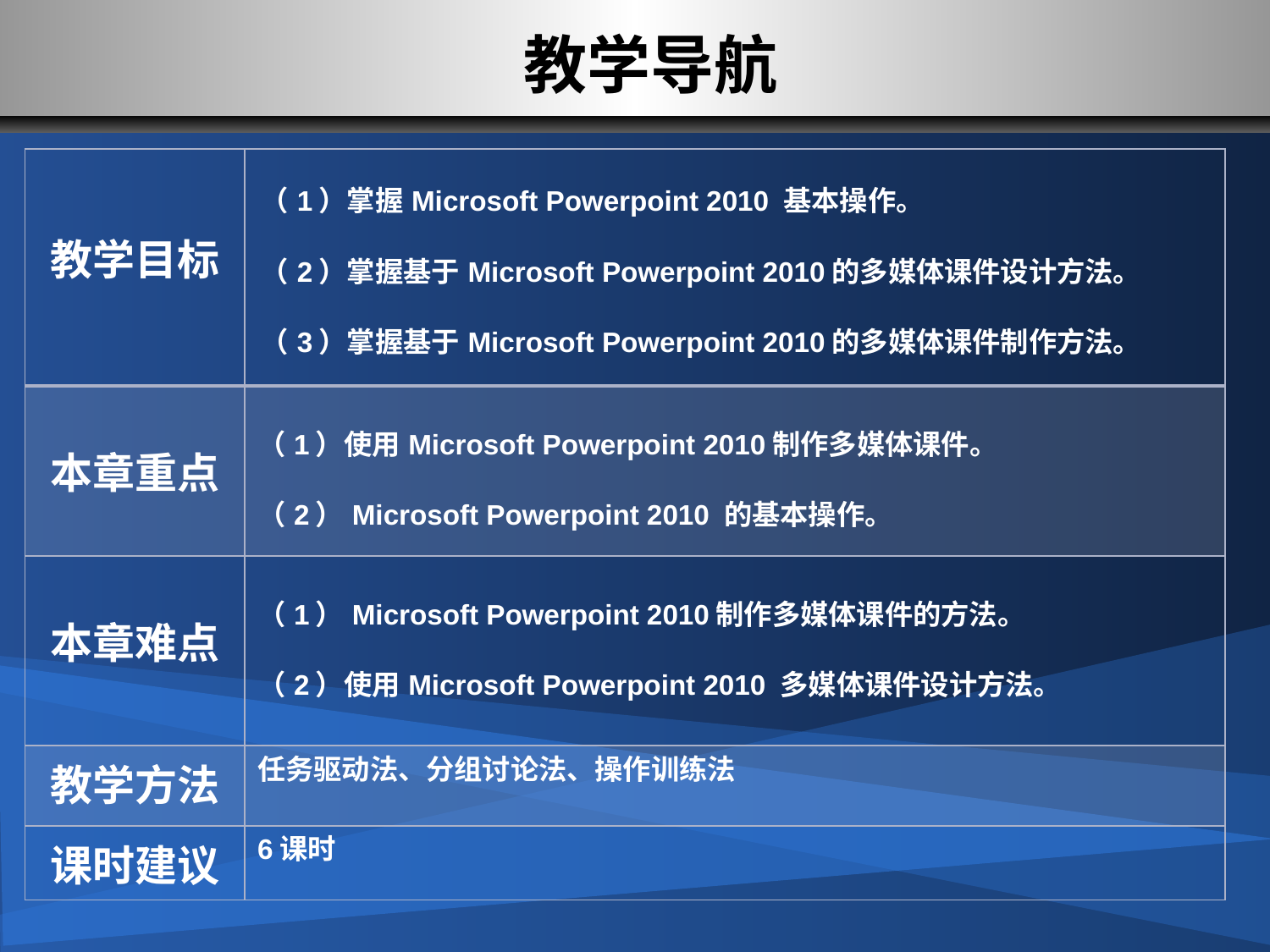

# 教学导航
| 教学目标 | （1）掌握Microsoft Powerpoint 2010 基本操作。 （2）掌握基于Microsoft Powerpoint 2010的多媒体课件设计方法。 （3）掌握基于Microsoft Powerpoint 2010的多媒体课件制作方法。 |
| --- | --- |
| 本章重点 | （1）使用Microsoft Powerpoint 2010制作多媒体课件。 （2）Microsoft Powerpoint 2010 的基本操作。 |
| 本章难点 | （1）Microsoft Powerpoint 2010制作多媒体课件的方法。 （2）使用Microsoft Powerpoint 2010 多媒体课件设计方法。 |
| 教学方法 | 任务驱动法、分组讨论法、操作训练法 |
| 课时建议 | 6课时 |